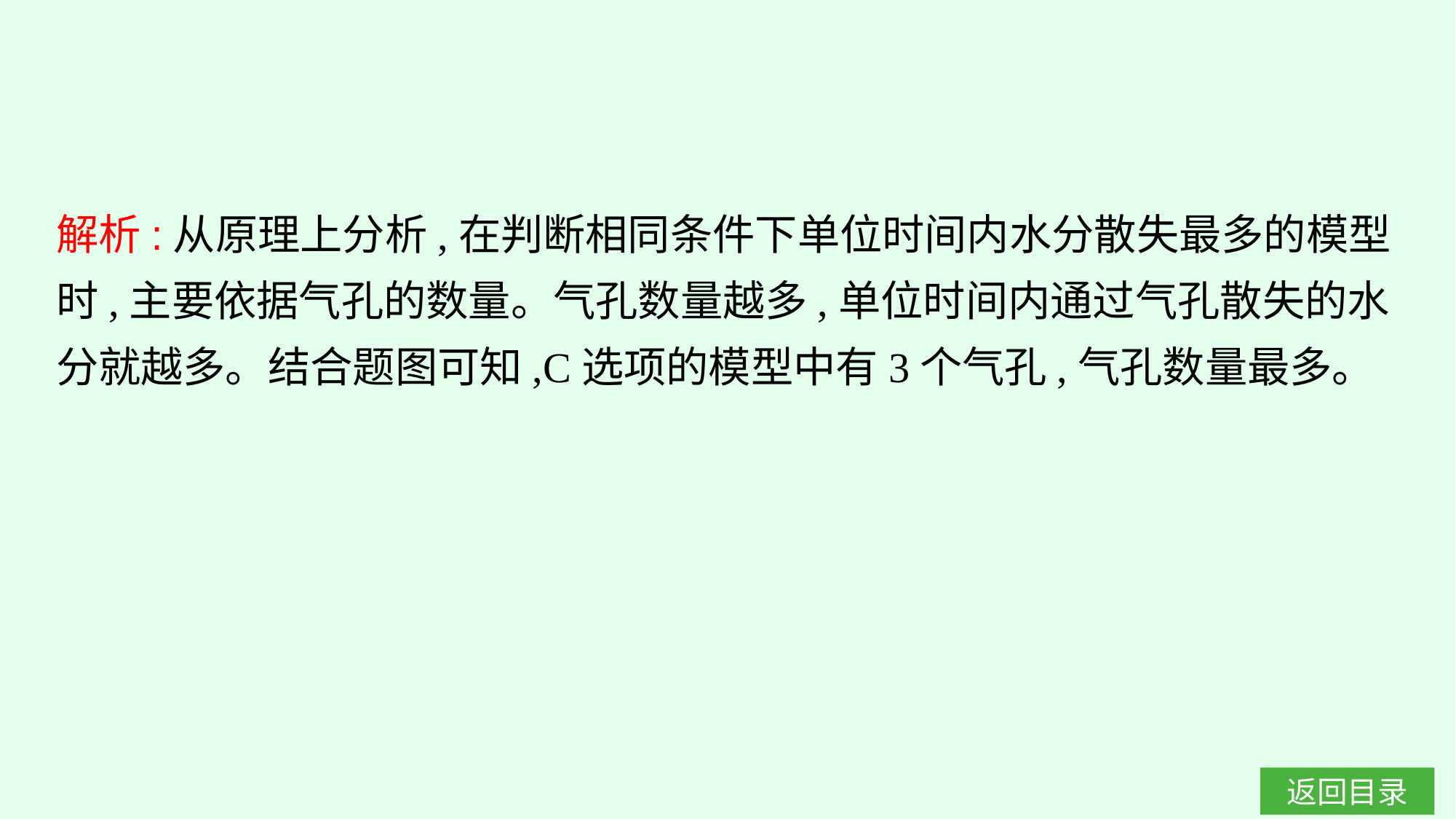

解析:从原理上分析,在判断相同条件下单位时间内水分散失最多的模型时,主要依据气孔的数量。气孔数量越多,单位时间内通过气孔散失的水分就越多。结合题图可知,C选项的模型中有3个气孔,气孔数量最多。